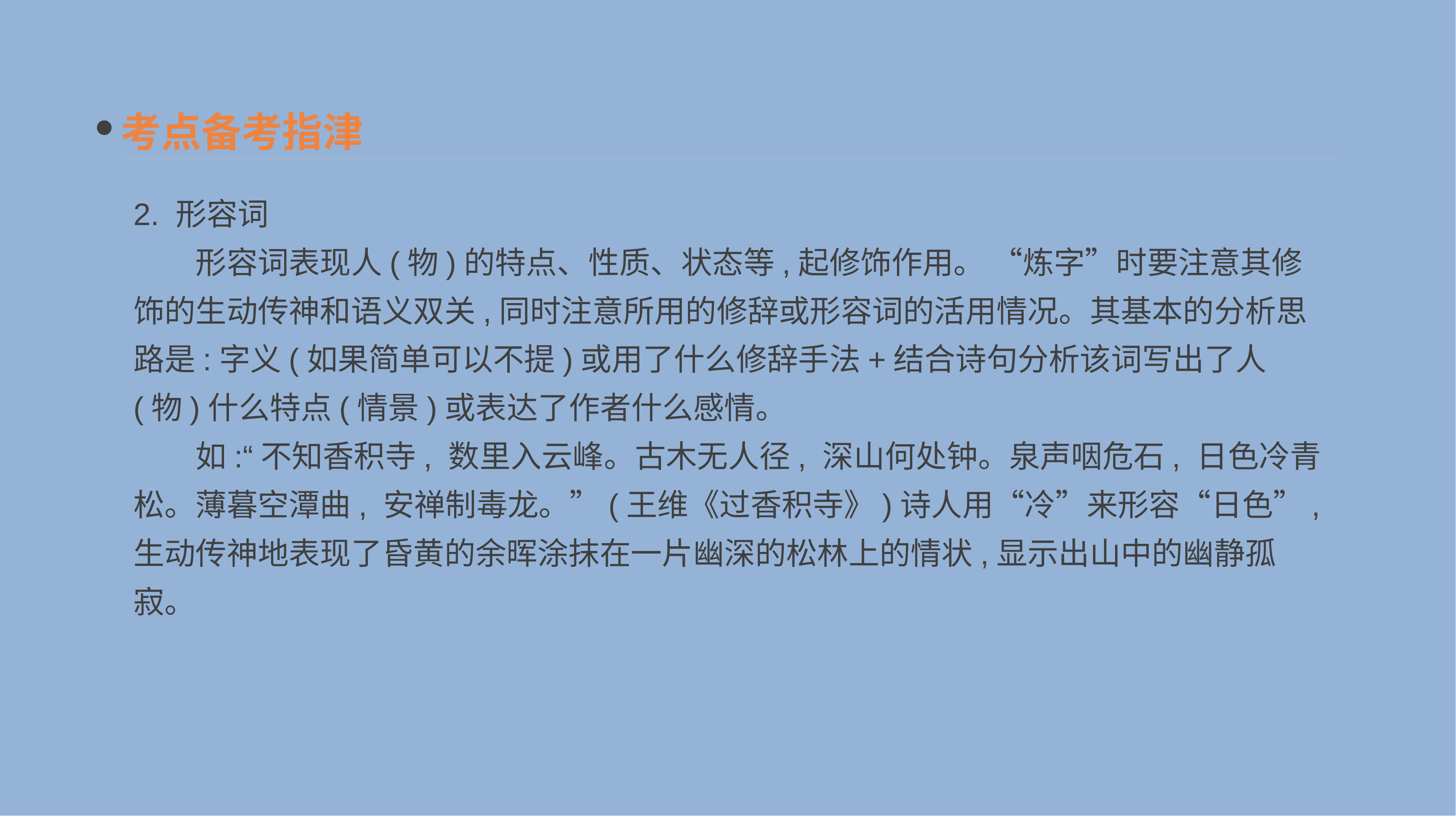

考点备考指津

2. 形容词
　　形容词表现人(物)的特点、性质、状态等,起修饰作用。 “炼字”时要注意其修饰的生动传神和语义双关,同时注意所用的修辞或形容词的活用情况。其基本的分析思路是:字义(如果简单可以不提)或用了什么修辞手法+结合诗句分析该词写出了人(物)什么特点(情景)或表达了作者什么感情。
　　如:“不知香积寺, 数里入云峰。古木无人径, 深山何处钟。泉声咽危石, 日色冷青松。薄暮空潭曲, 安禅制毒龙。”(王维《过香积寺》)诗人用“冷”来形容“日色”,生动传神地表现了昏黄的余晖涂抹在一片幽深的松林上的情状,显示出山中的幽静孤寂。